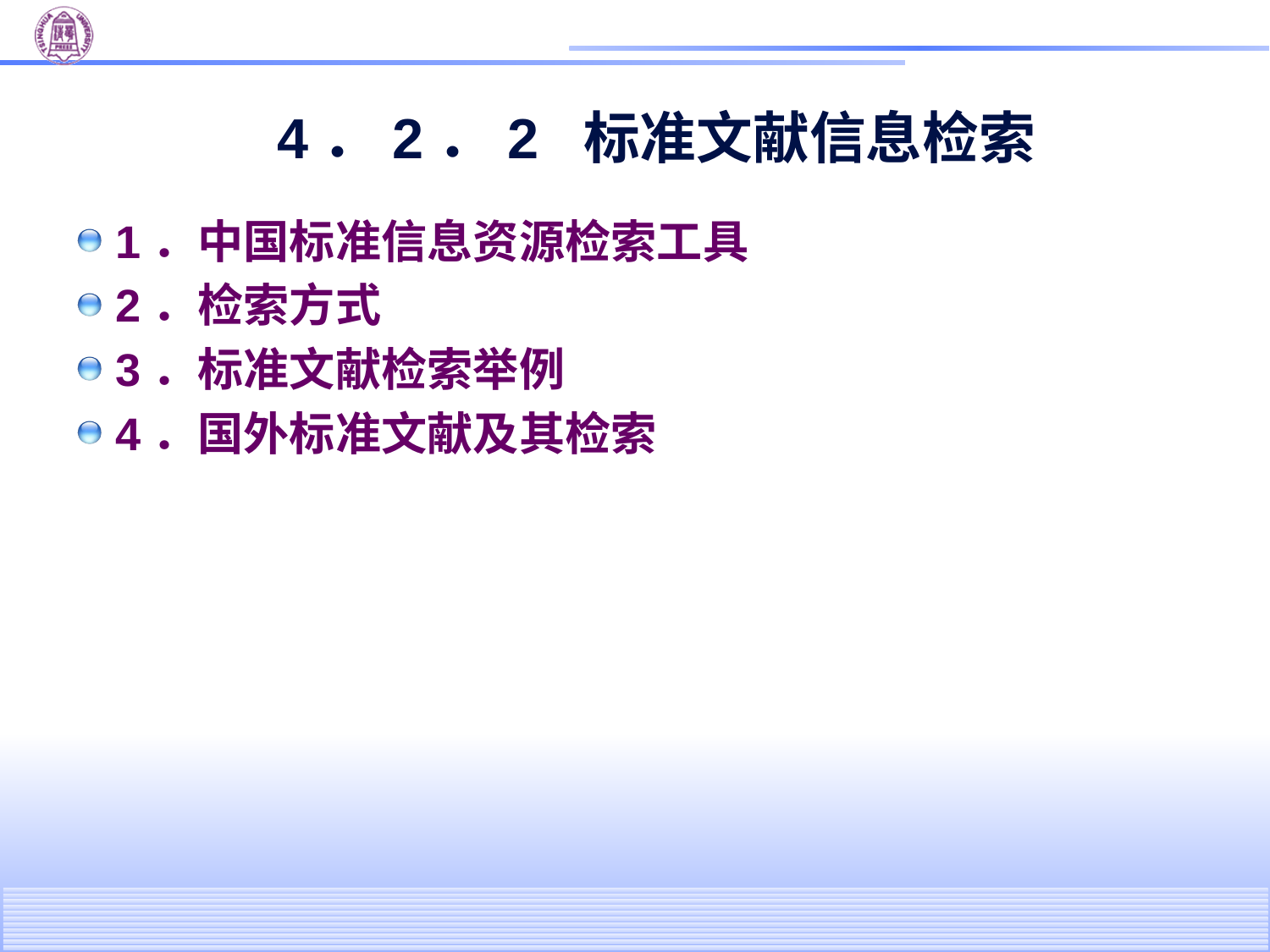

# 4．2．2  标准文献信息检索
1．中国标准信息资源检索工具
2．检索方式
3．标准文献检索举例
4．国外标准文献及其检索